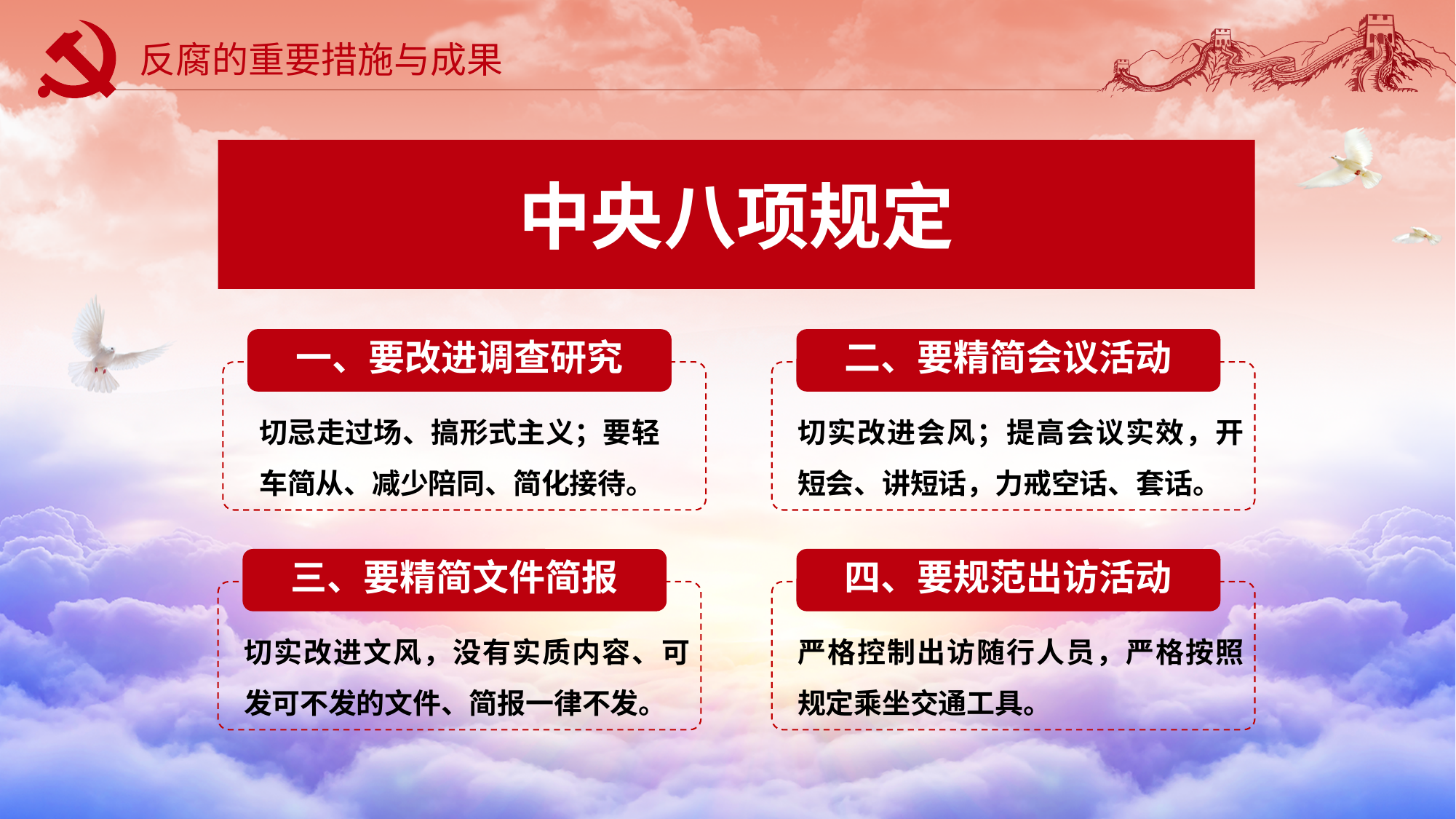

反腐的重要措施与成果

中央八项规定

一、要改进调查研究

切忌走过场、搞形式主义；要轻车简从、减少陪同、简化接待。

二、要精简会议活动

切实改进会风；提高会议实效，开短会、讲短话，力戒空话、套话。

三、要精简文件简报

切实改进文风，没有实质内容、可发可不发的文件、简报一律不发。

四、要规范出访活动

严格控制出访随行人员，严格按照规定乘坐交通工具。